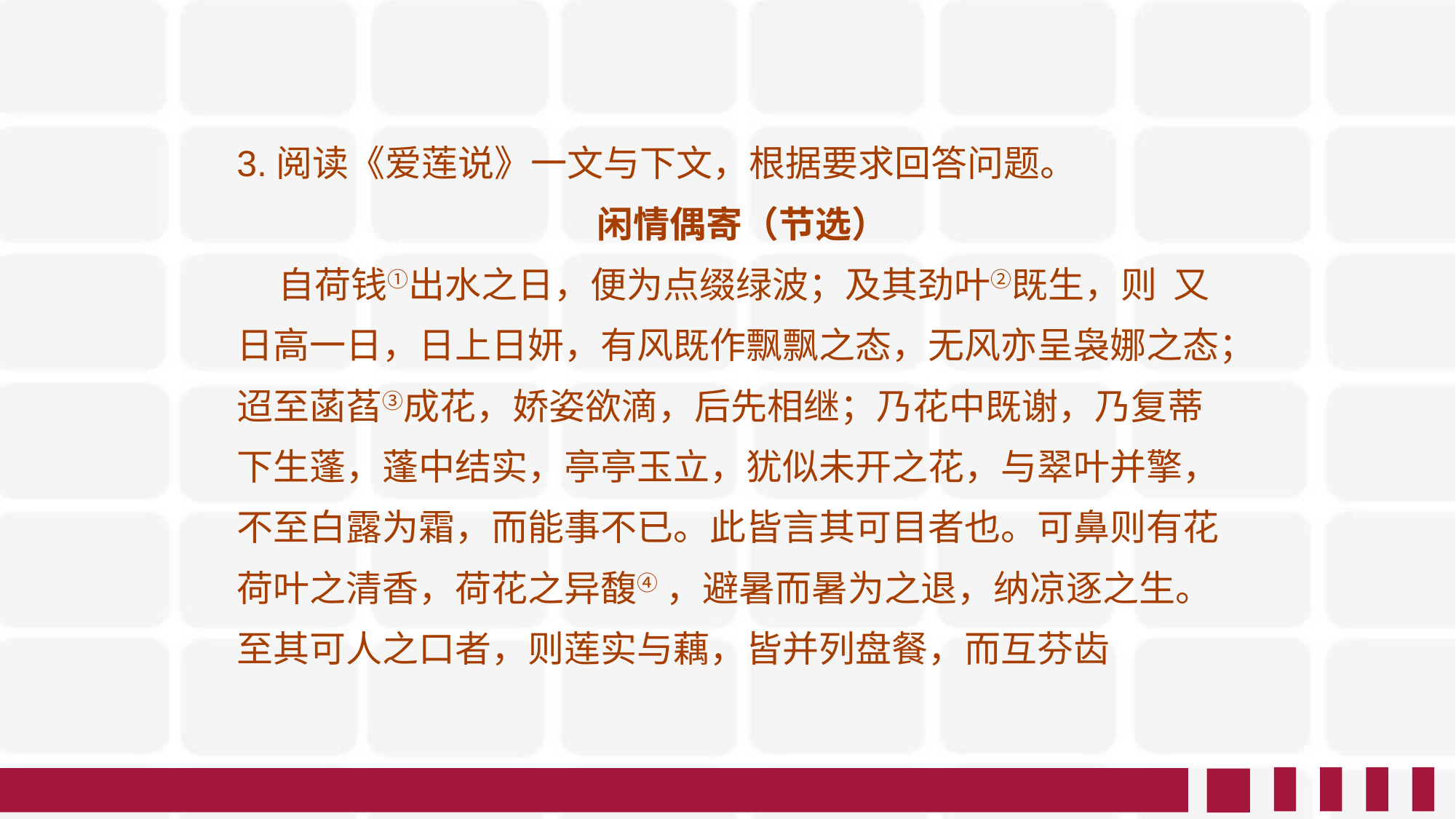

3.阅读《爱莲说》一文与下文，根据要求回答问题。
  闲情偶寄（节选）
    自荷钱①出水之日，便为点缀绿波；及其劲叶②既生，则  又日高一日，日上日妍，有风既作飘飘之态，无风亦呈袅娜之态；迢至菡萏③成花，娇姿欲滴，后先相继；乃花中既谢，乃复蒂下生蓬，蓬中结实，亭亭玉立，犹似未开之花，与翠叶并擎，不至白露为霜，而能事不已。此皆言其可目者也。可鼻则有花荷叶之清香，荷花之异馥④ ，避暑而暑为之退，纳凉逐之生。至其可人之口者，则莲实与藕，皆并列盘餐，而互芬齿